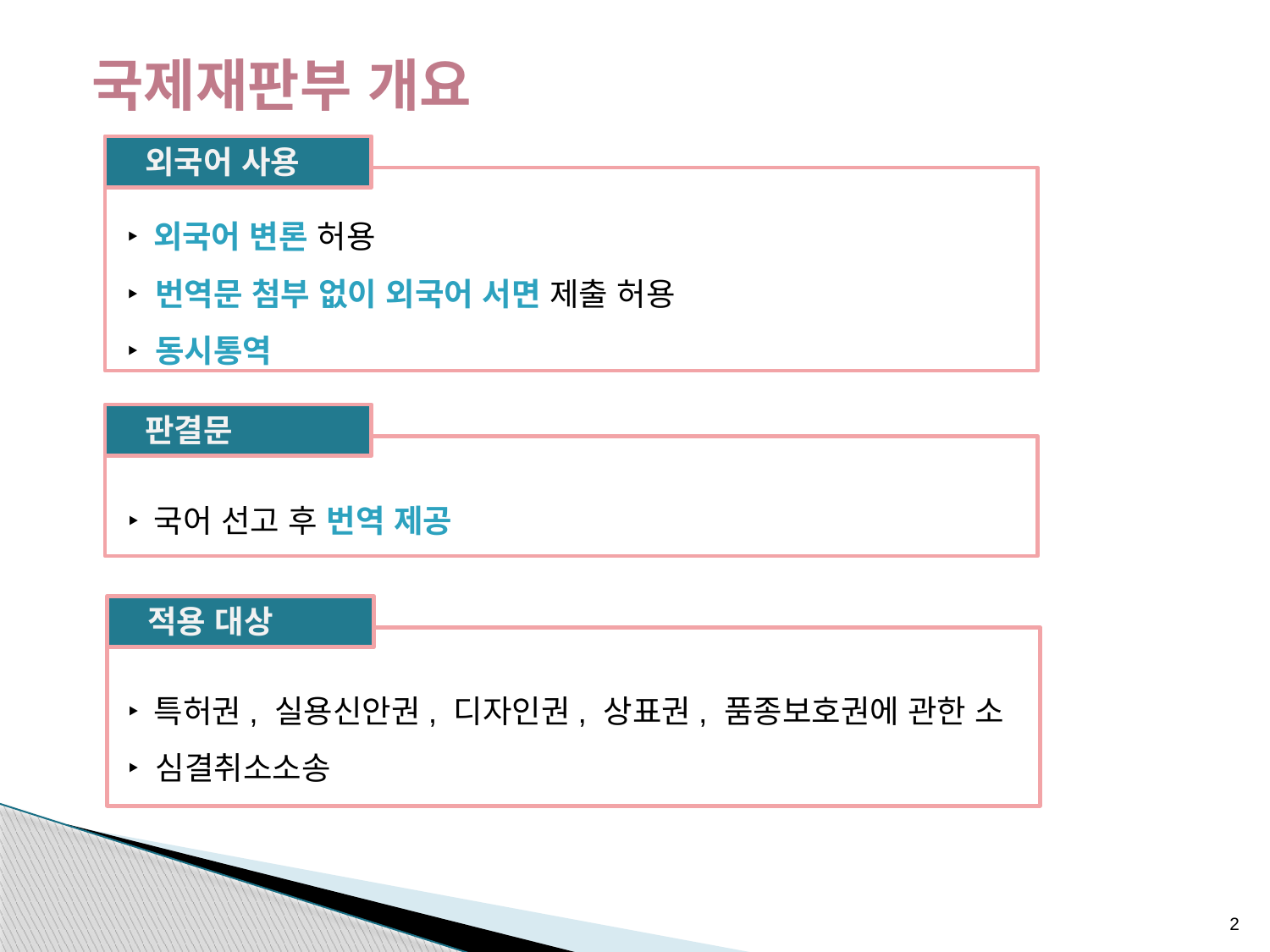

# 국제재판부 개요

외국어 사용

‣ 외국어 변론 허용
‣ 번역문 첨부 없이 외국어 서면 제출 허용
‣ 동시통역

판결문

‣ 국어 선고 후 번역 제공

적용 대상

‣ 특허권, 실용신안권, 디자인권, 상표권, 품종보호권에 관한 소
‣ 심결취소소송
2